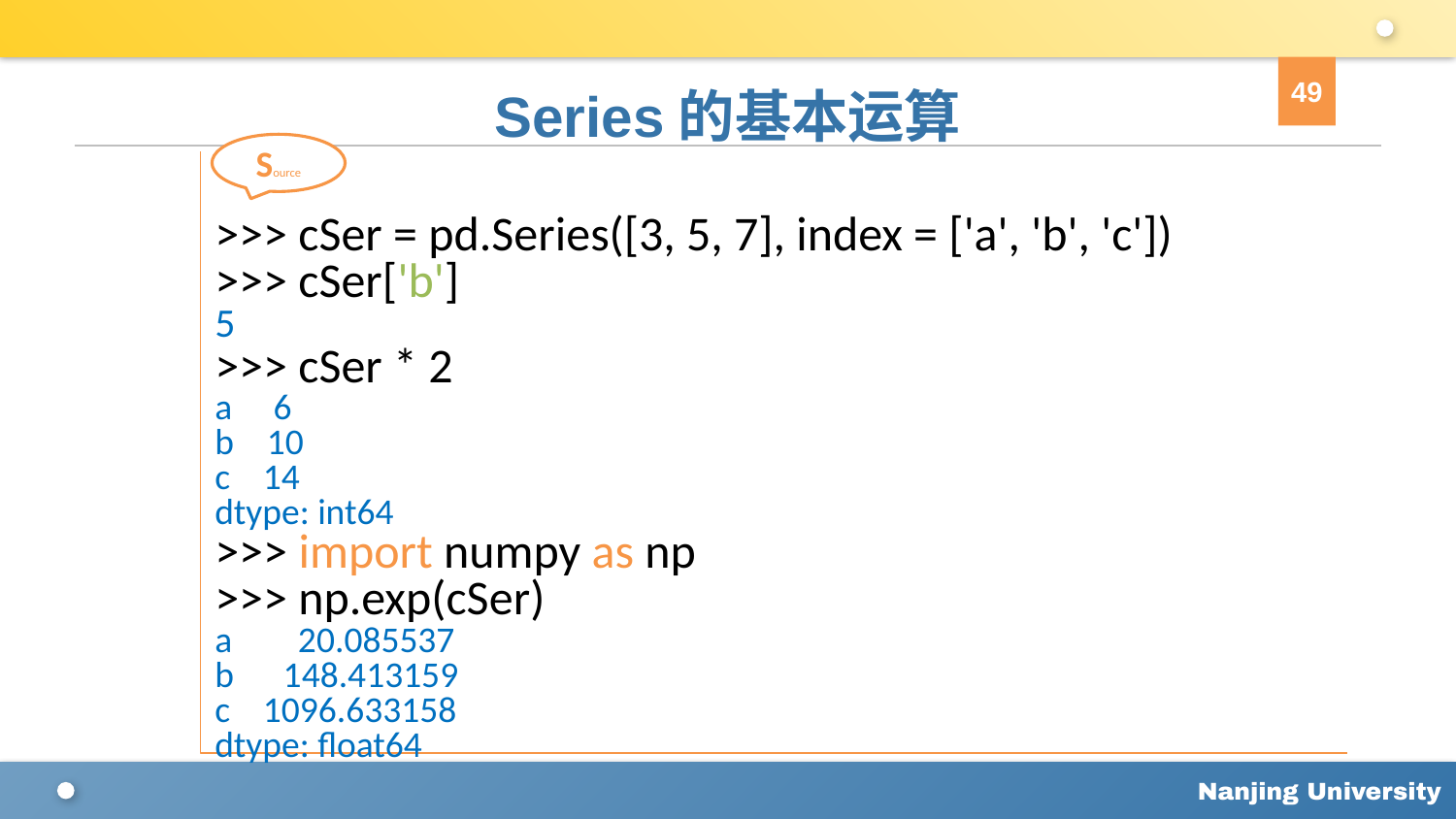

49
# Series的基本运算
Source

>>> cSer = pd.Series([3, 5, 7], index = ['a', 'b', 'c'])
>>> cSer['b']
5
>>> cSer * 2
a     6
b    10
c    14
dtype: int64
>>> import numpy as np
>>> np.exp(cSer)
a        20.085537
b      148.413159
c    1096.633158
dtype: float64